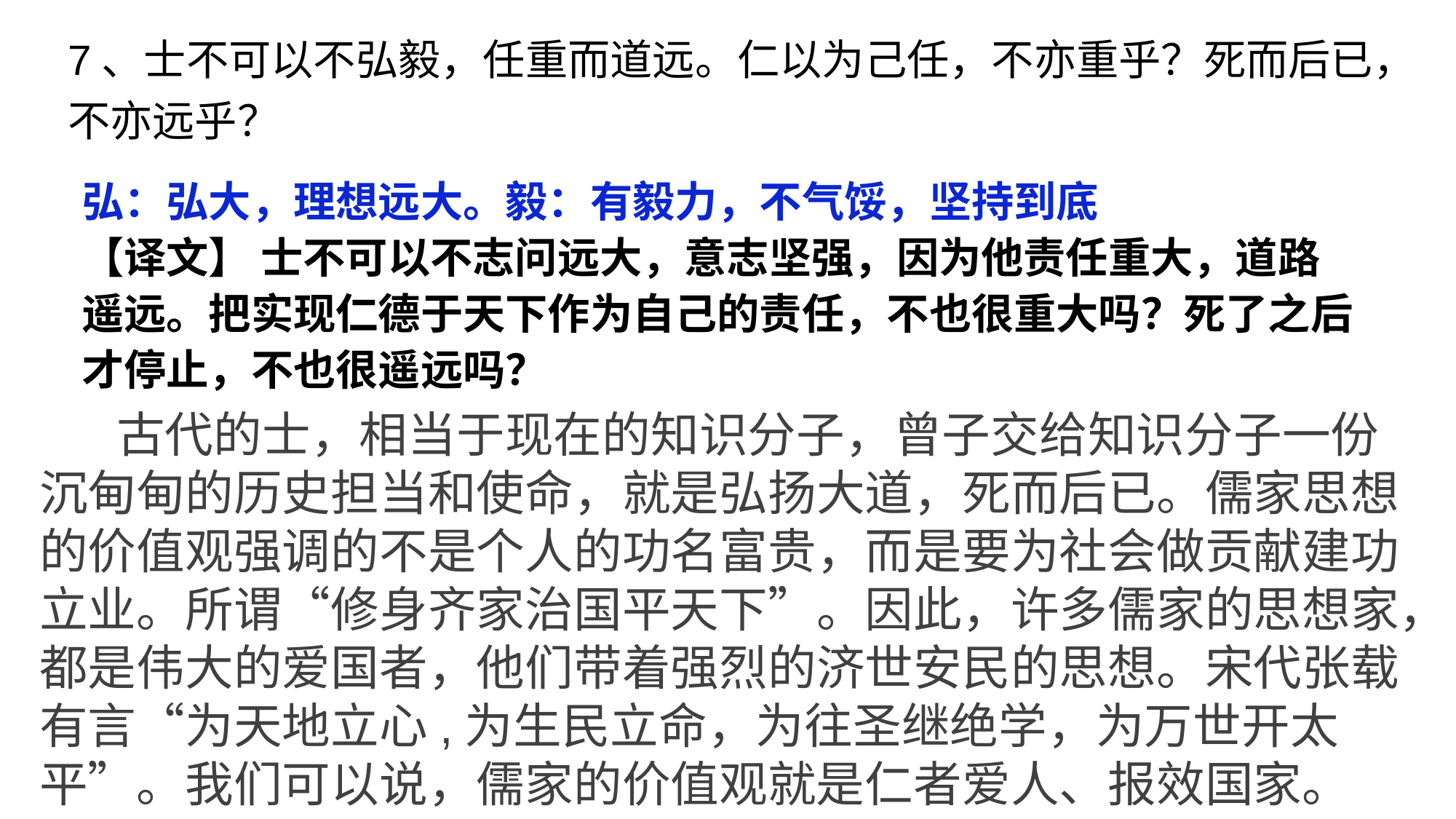

7、士不可以不弘毅，任重而道远。仁以为己任，不亦重乎？死而后已，不亦远乎？
弘：弘大，理想远大。毅：有毅力，不气馁，坚持到底
【译文】 士不可以不志问远大，意志坚强，因为他责任重大，道路遥远。把实现仁德于天下作为自己的责任，不也很重大吗？死了之后才停止，不也很遥远吗？
      古代的士，相当于现在的知识分子，曾子交给知识分子一份沉甸甸的历史担当和使命，就是弘扬大道，死而后已。儒家思想的价值观强调的不是个人的功名富贵，而是要为社会做贡献建功立业。所谓“修身齐家治国平天下”。因此，许多儒家的思想家，都是伟大的爱国者，他们带着强烈的济世安民的思想。宋代张载有言“为天地立心,为生民立命，为往圣继绝学，为万世开太平”。我们可以说，儒家的价值观就是仁者爱人、报效国家。